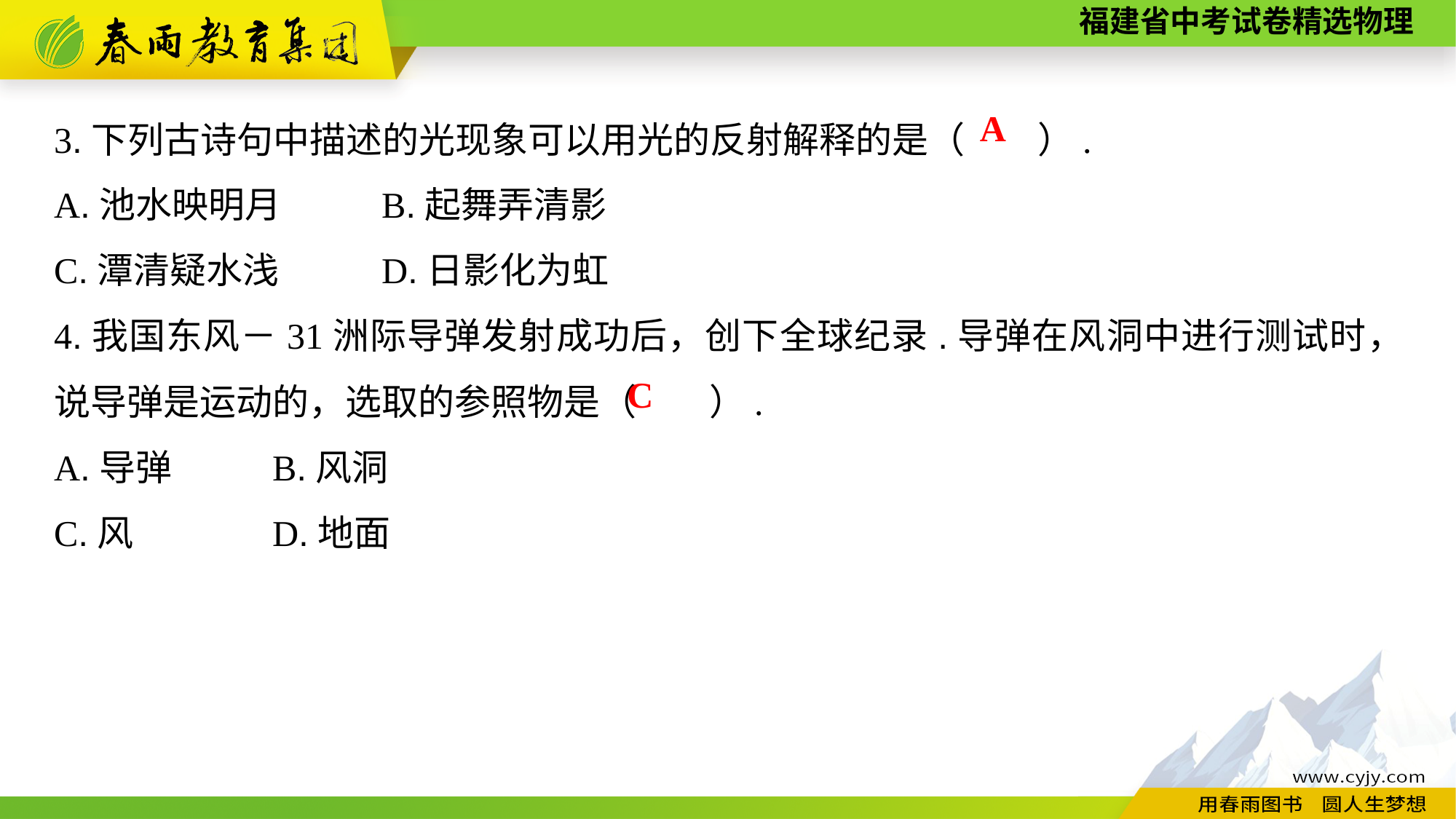

3.下列古诗句中描述的光现象可以用光的反射解释的是（　　）.
A.池水映明月	B.起舞弄清影
C.潭清疑水浅　　	D.日影化为虹
4.我国东风－31洲际导弹发射成功后，创下全球纪录.导弹在风洞中进行测试时，说导弹是运动的，选取的参照物是（　　）.
A.导弹	B.风洞
C.风　　	D.地面
A
C